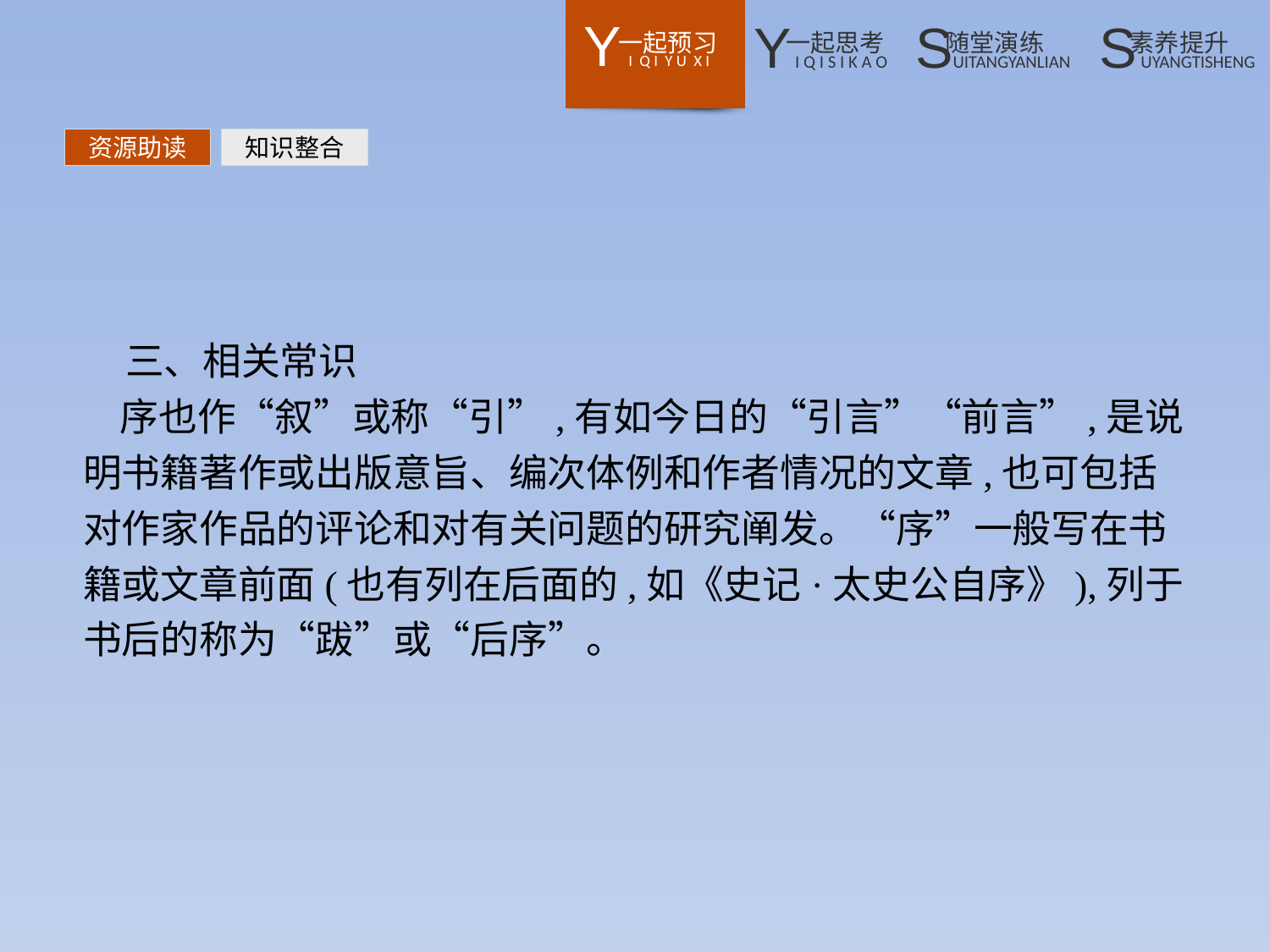

资源助读
知识整合
三、相关常识
序也作“叙”或称“引”,有如今日的“引言”“前言”,是说明书籍著作或出版意旨、编次体例和作者情况的文章,也可包括对作家作品的评论和对有关问题的研究阐发。“序”一般写在书籍或文章前面(也有列在后面的,如《史记·太史公自序》),列于书后的称为“跋”或“后序”。